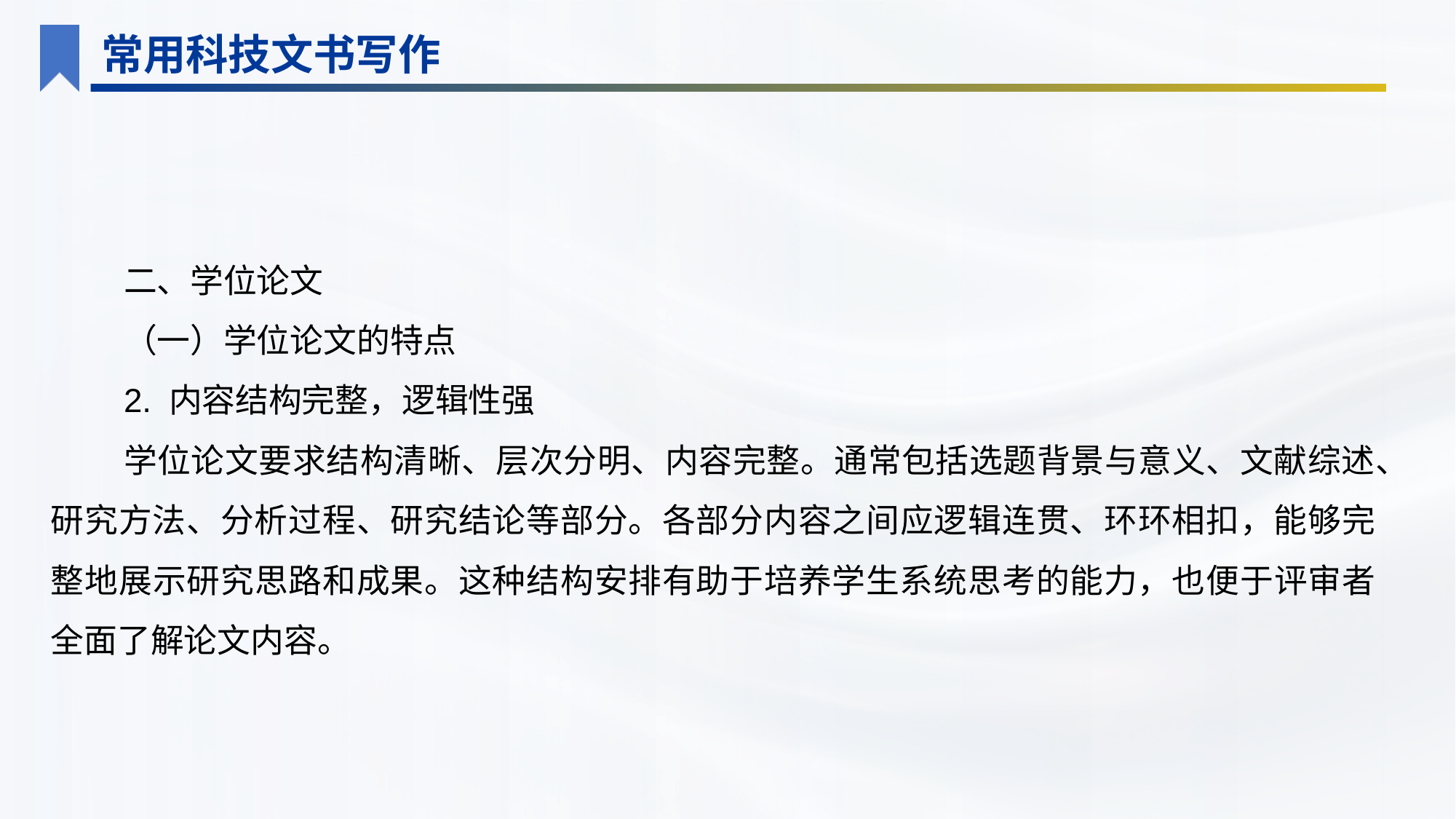

常用科技文书写作
二、学位论文
（一）学位论文的特点
2. 内容结构完整，逻辑性强
学位论文要求结构清晰、层次分明、内容完整。通常包括选题背景与意义、文献综述、研究方法、分析过程、研究结论等部分。各部分内容之间应逻辑连贯、环环相扣，能够完整地展示研究思路和成果。这种结构安排有助于培养学生系统思考的能力，也便于评审者全面了解论文内容。